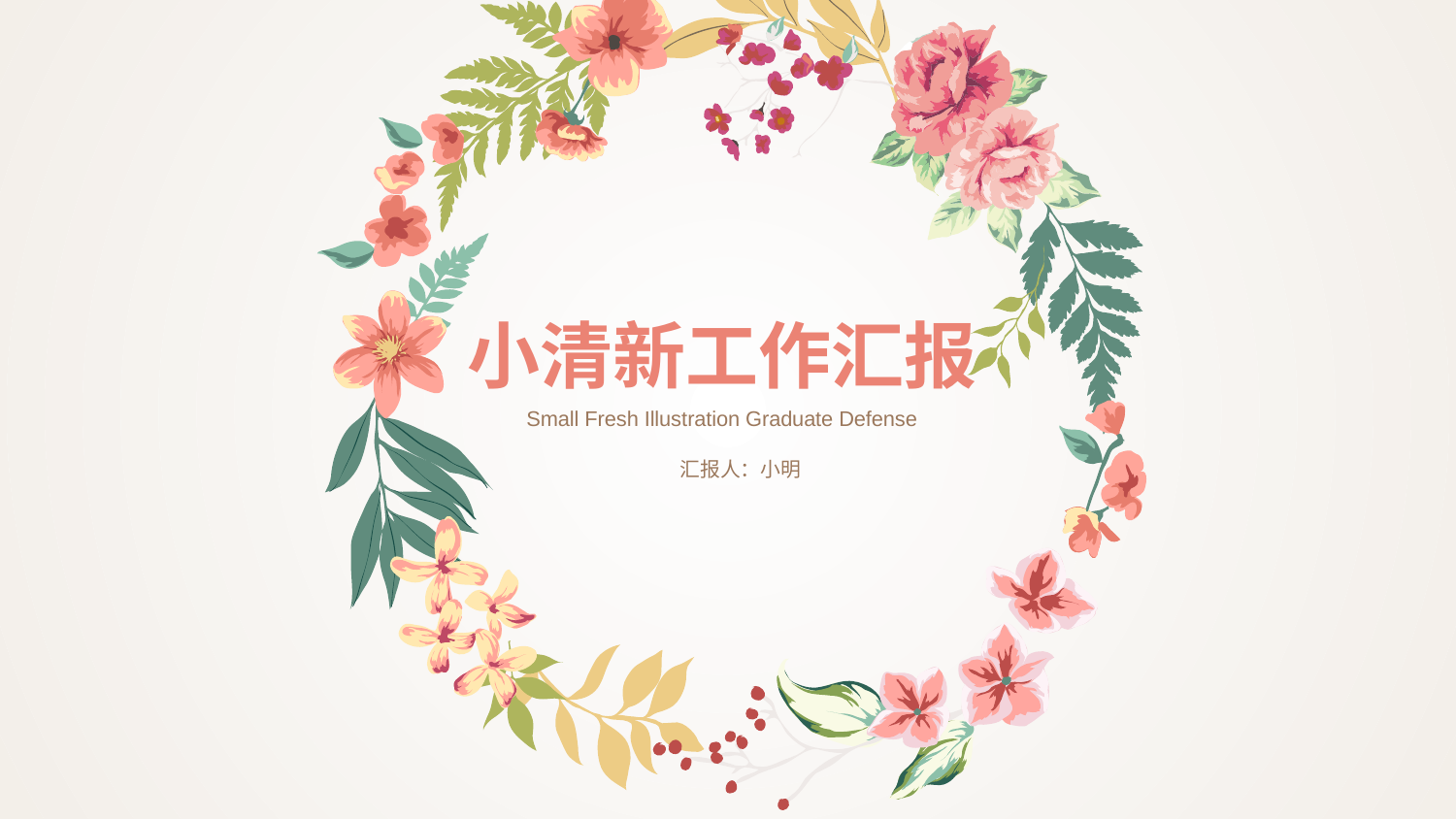

小清新工作汇报
Small Fresh Illustration Graduate Defense
汇报人：小明